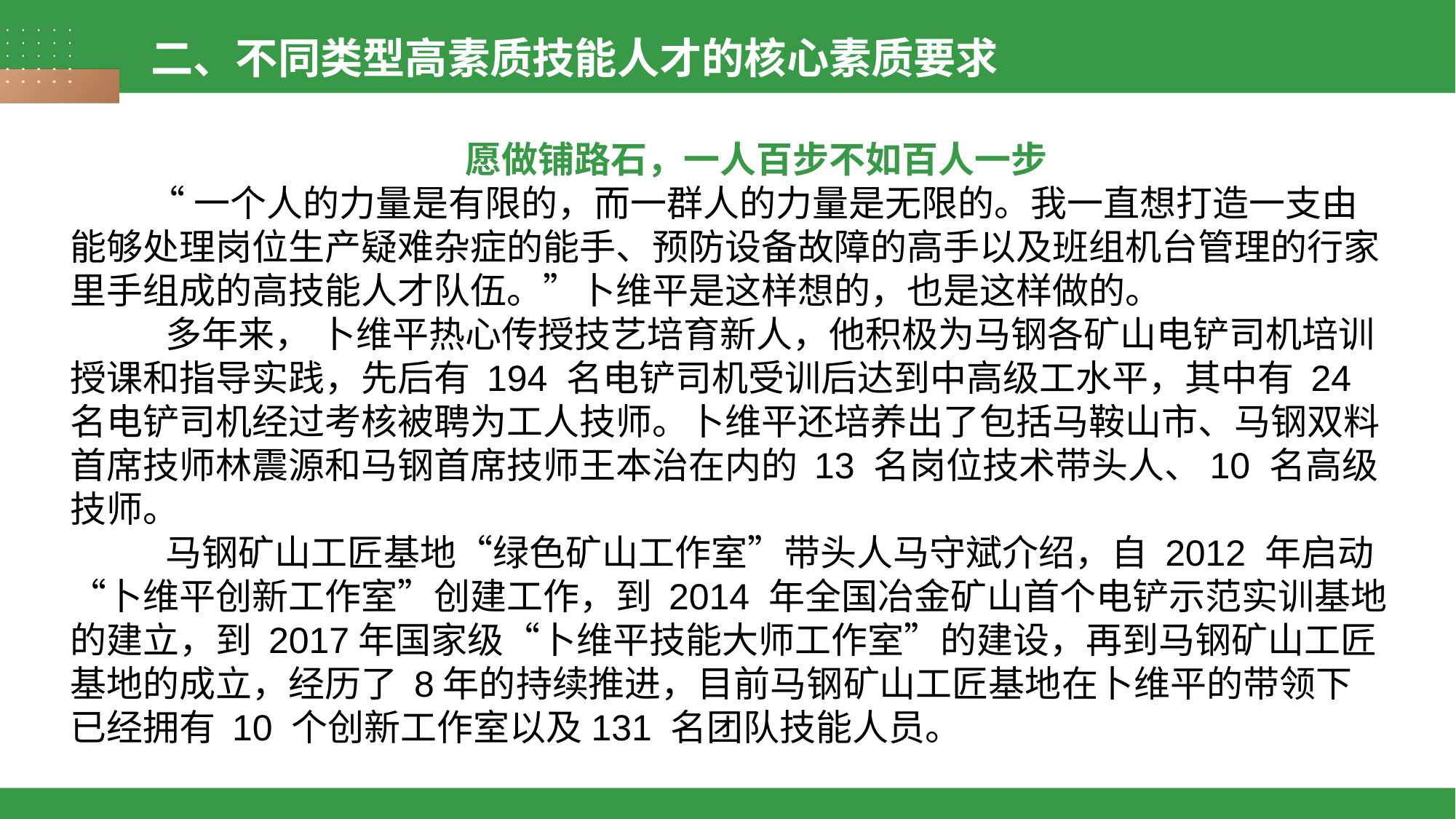

二、不同类型高素质技能人才的核心素质要求
愿做铺路石，一人百步不如百人一步
   “一个人的力量是有限的，而一群人的力量是无限的。我一直想打造一支由能够处理岗位生产疑难杂症的能手、预防设备故障的高手以及班组机台管理的行家里手组成的高技能人才队伍。”卜维平是这样想的，也是这样做的。
    多年来， 卜维平热心传授技艺培育新人，他积极为马钢各矿山电铲司机培训授课和指导实践，先后有 194 名电铲司机受训后达到中高级工水平，其中有 24 名电铲司机经过考核被聘为工人技师。卜维平还培养出了包括马鞍山市、马钢双料首席技师林震源和马钢首席技师王本治在内的 13 名岗位技术带头人、10 名高级技师。
    马钢矿山工匠基地“绿色矿山工作室”带头人马守斌介绍，自 2012 年启动“卜维平创新工作室”创建工作，到 2014 年全国冶金矿山首个电铲示范实训基地的建立，到 2017年国家级“卜维平技能大师工作室”的建设，再到马钢矿山工匠基地的成立，经历了 8年的持续推进，目前马钢矿山工匠基地在卜维平的带领下已经拥有 10 个创新工作室以及131 名团队技能人员。